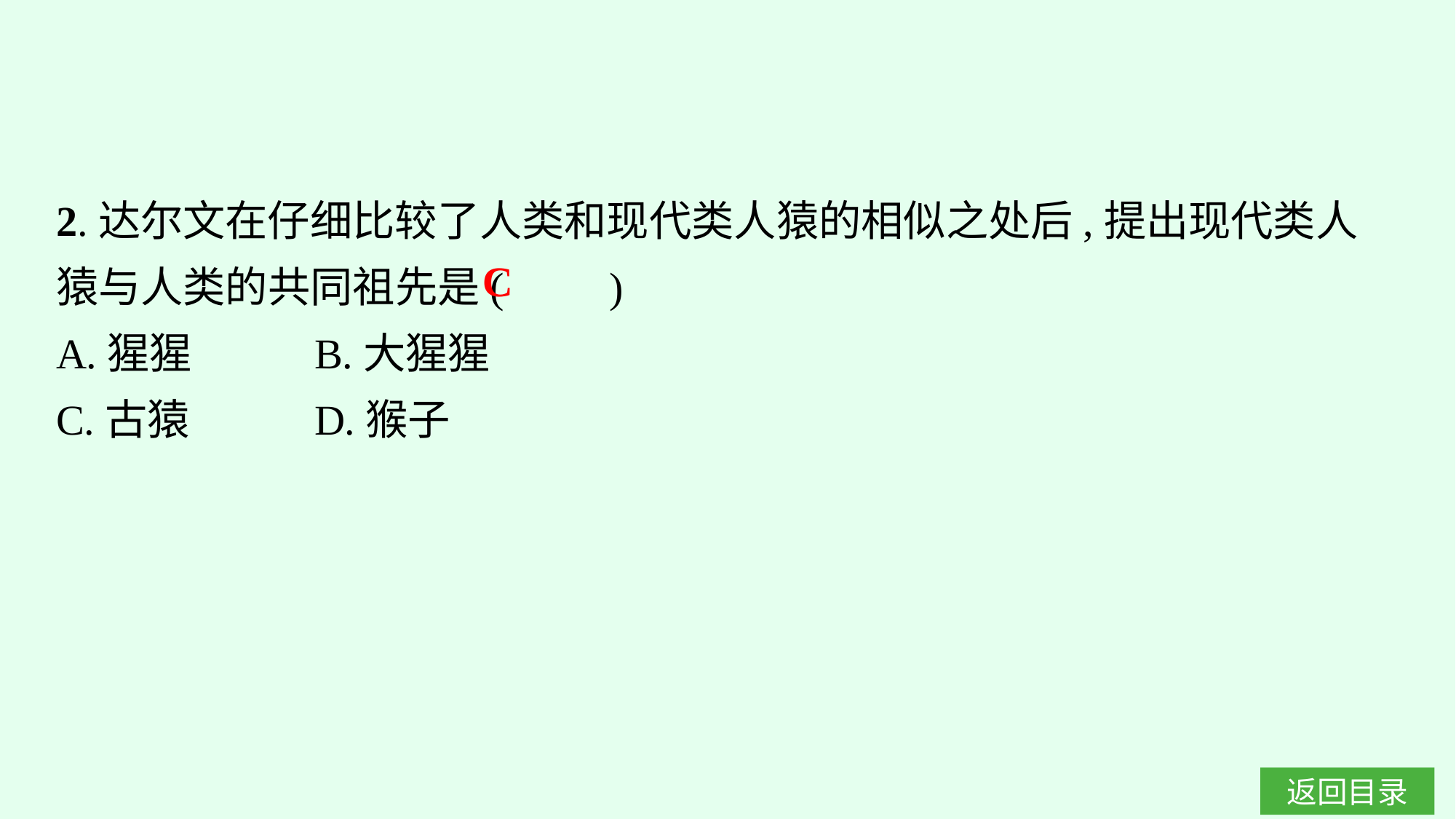

2.达尔文在仔细比较了人类和现代类人猿的相似之处后,提出现代类人猿与人类的共同祖先是(　　)
A.猩猩		B.大猩猩
C.古猿		D.猴子
C